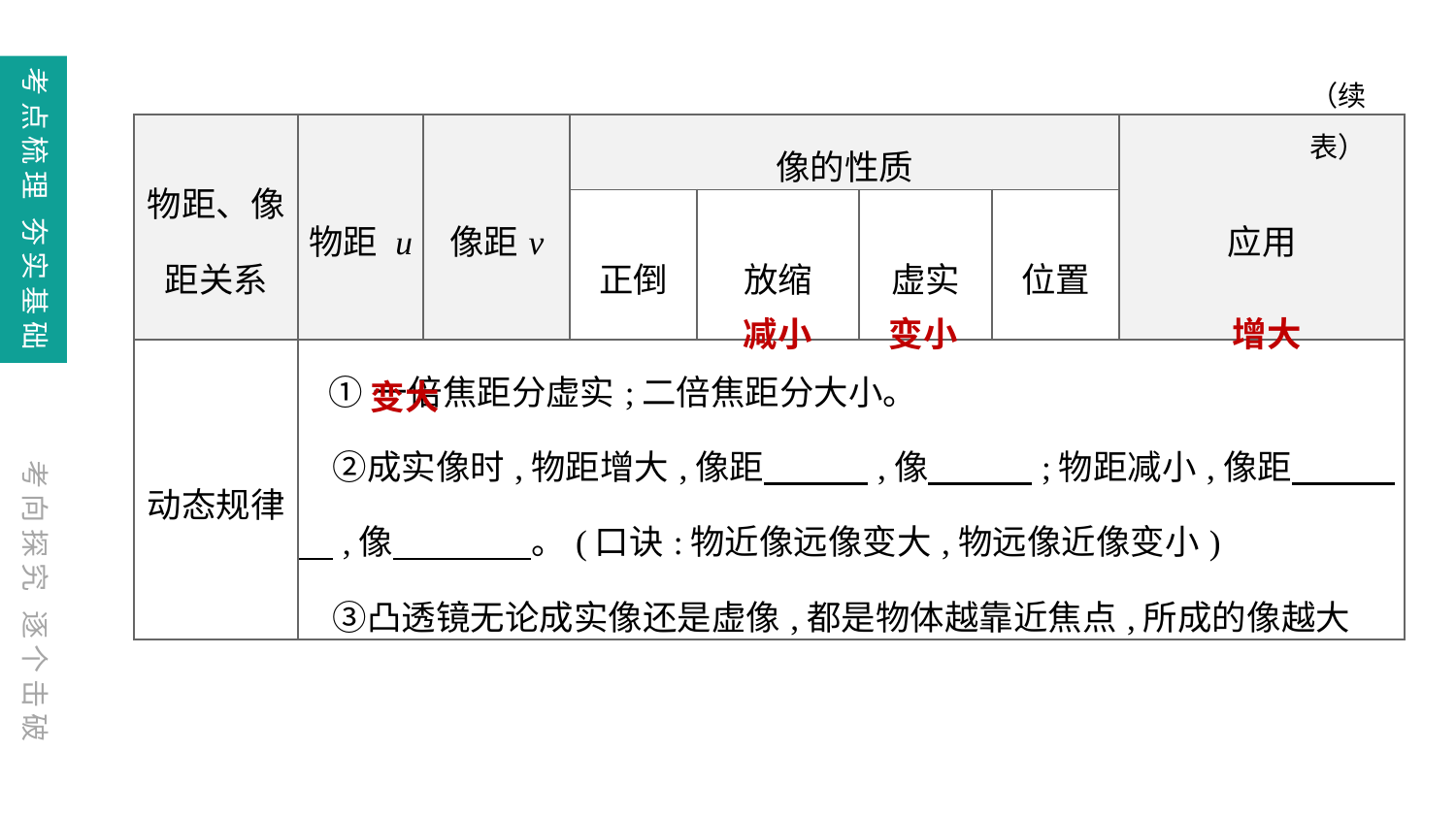

（续表）
| 物距、像距关系 | 物距 u | 像距v | 像的性质 |  |  |  | 应用 |
| --- | --- | --- | --- | --- | --- | --- | --- |
|  |  |  | 正倒 | 放缩 | 虚实 | 位置 |  |
| 动态规律 | ①一倍焦距分虚实;二倍焦距分大小。 　②成实像时,物距增大,像距　　　,像　　　;物距减小,像距　　　　,像　　　　。(口诀:物近像远像变大,物远像近像变小)  　③凸透镜无论成实像还是虚像,都是物体越靠近焦点,所成的像越大 |  |  |  |  |  |  |
减小
变小
增大
变大